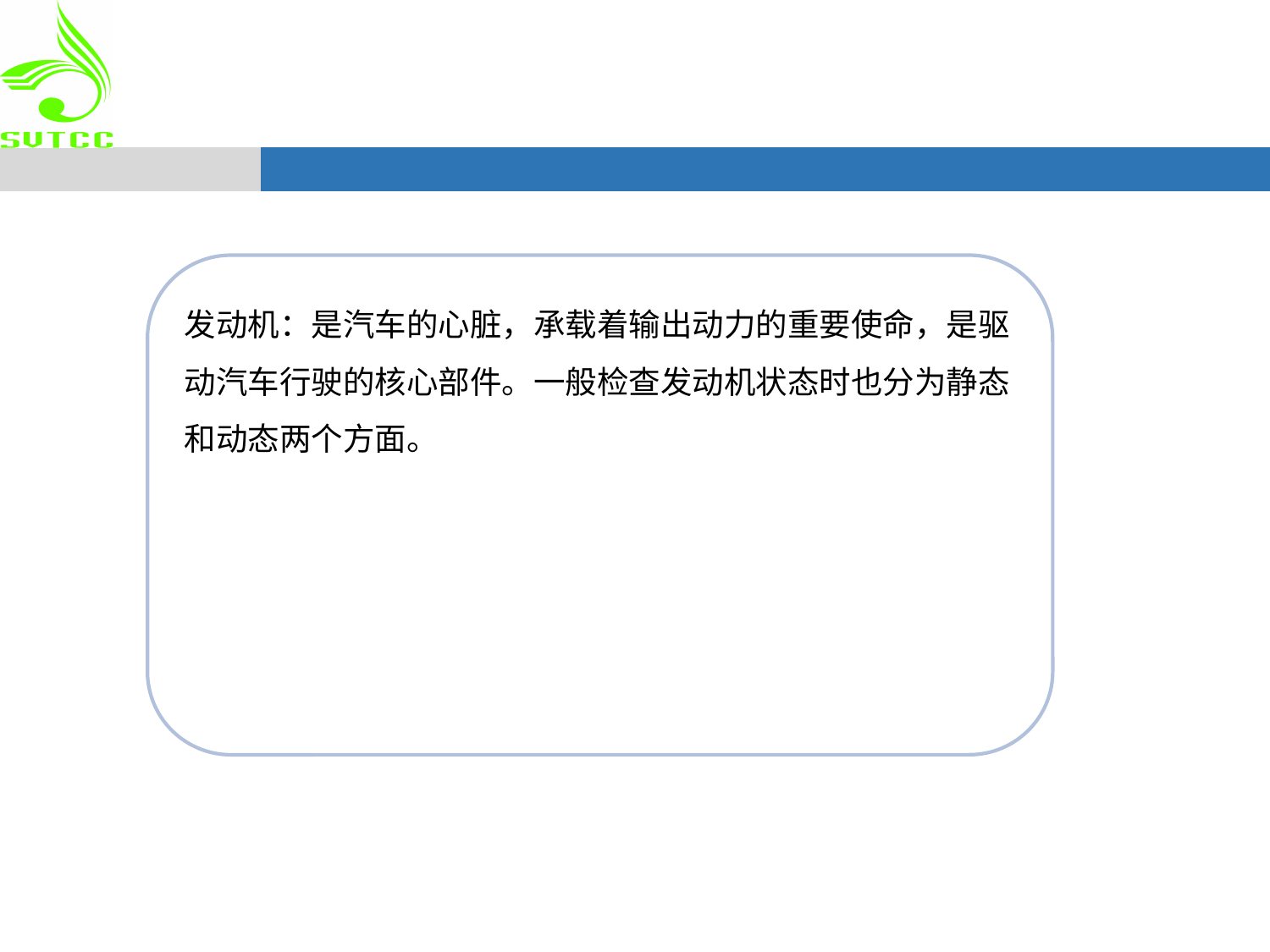

发动机：是汽车的心脏，承载着输出动力的重要使命，是驱动汽车行驶的核心部件。一般检查发动机状态时也分为静态和动态两个方面。